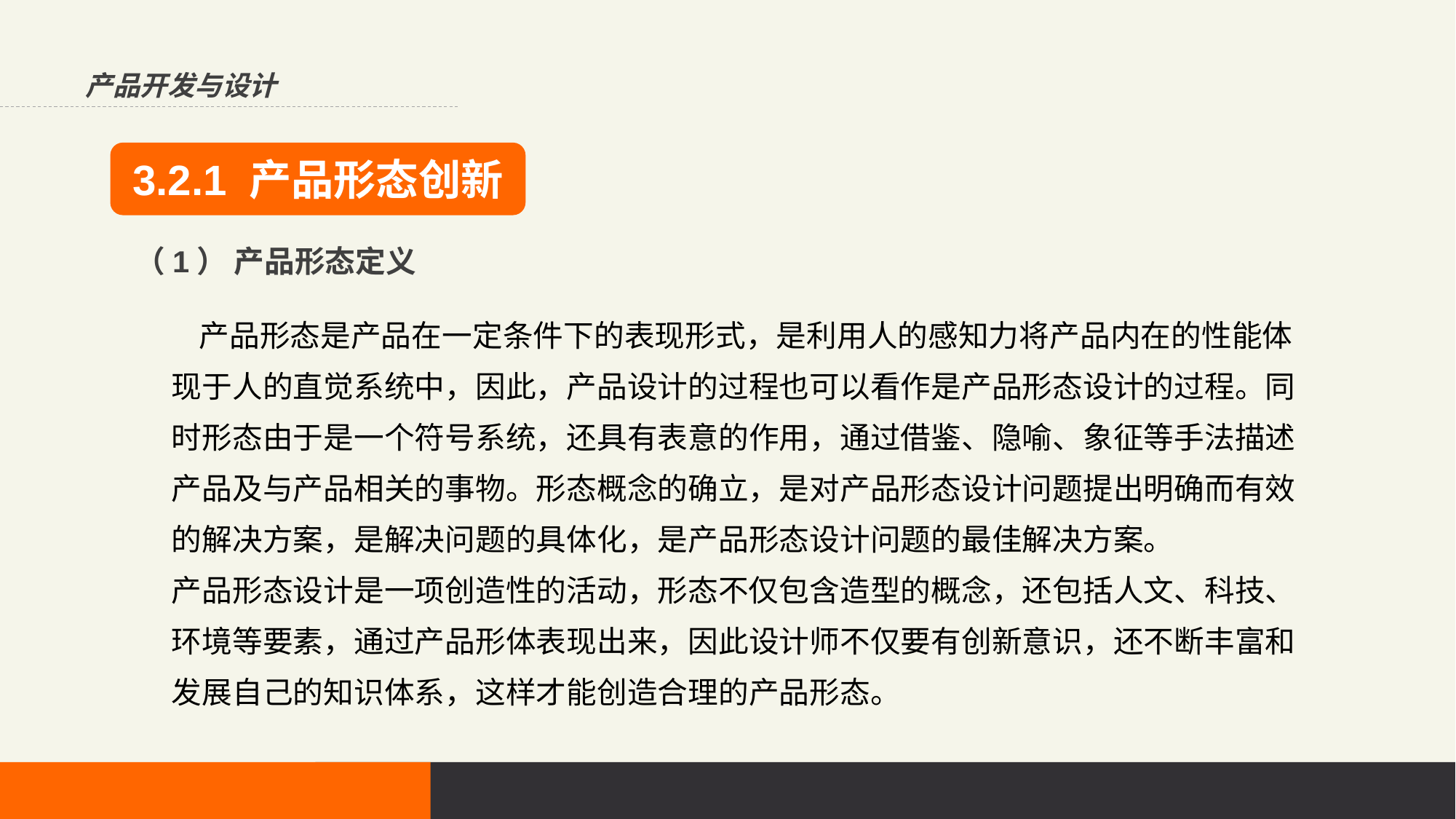

产品开发与设计
3.2.1 产品形态创新
（1） 产品形态定义
   产品形态是产品在一定条件下的表现形式，是利用人的感知力将产品内在的性能体现于人的直觉系统中，因此，产品设计的过程也可以看作是产品形态设计的过程。同时形态由于是一个符号系统，还具有表意的作用，通过借鉴、隐喻、象征等手法描述产品及与产品相关的事物。形态概念的确立，是对产品形态设计问题提出明确而有效的解决方案，是解决问题的具体化，是产品形态设计问题的最佳解决方案。
产品形态设计是一项创造性的活动，形态不仅包含造型的概念，还包括人文、科技、环境等要素，通过产品形体表现出来，因此设计师不仅要有创新意识，还不断丰富和发展自己的知识体系，这样才能创造合理的产品形态。